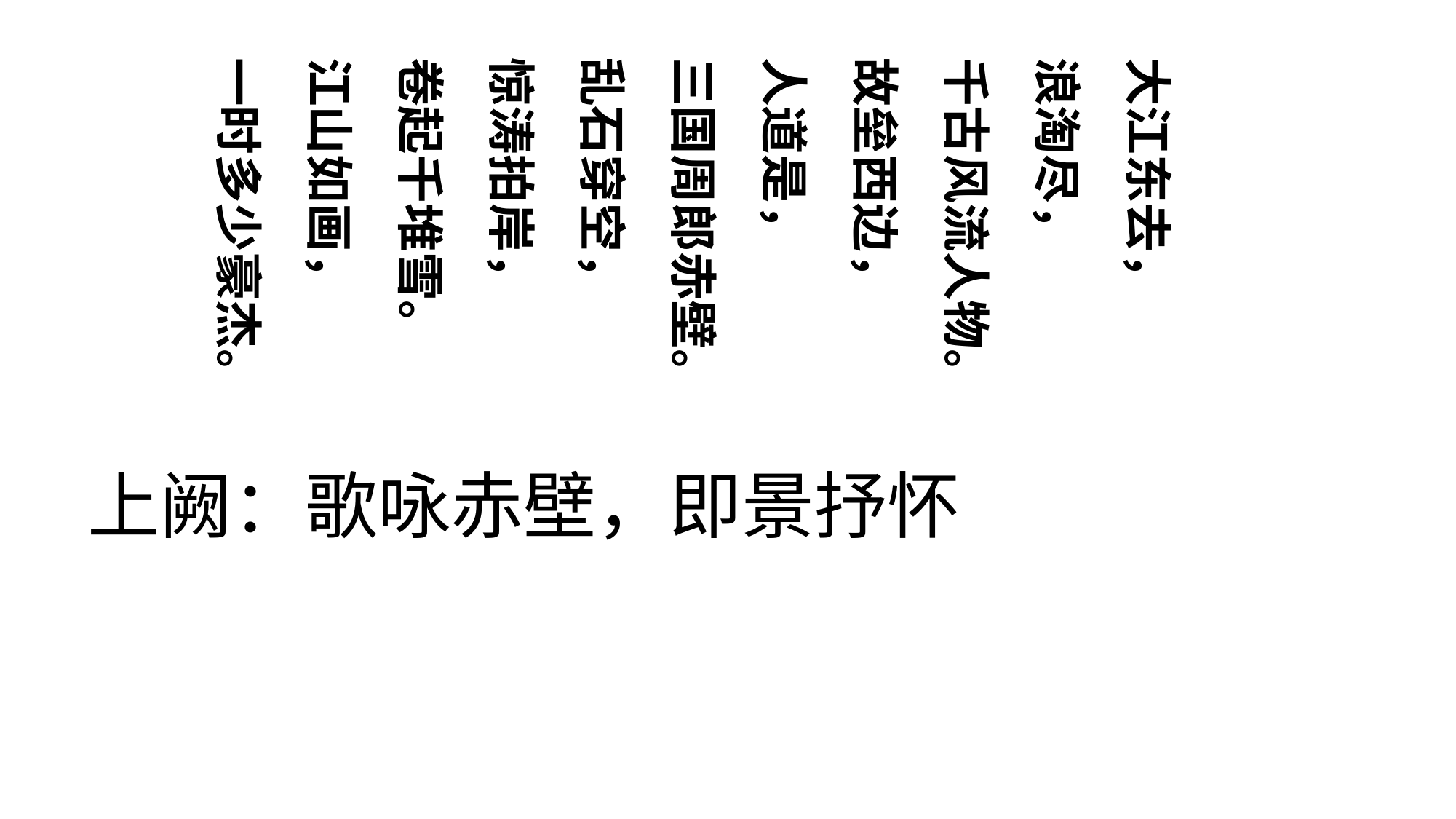

大江东去，

浪淘尽，

千古风流人物。

故垒西边，

人道是，

三国周郎赤壁。

乱石穿空，

惊涛拍岸，

卷起千堆雪。

江山如画，

一时多少豪杰。
上阙：歌咏赤壁，即景抒怀